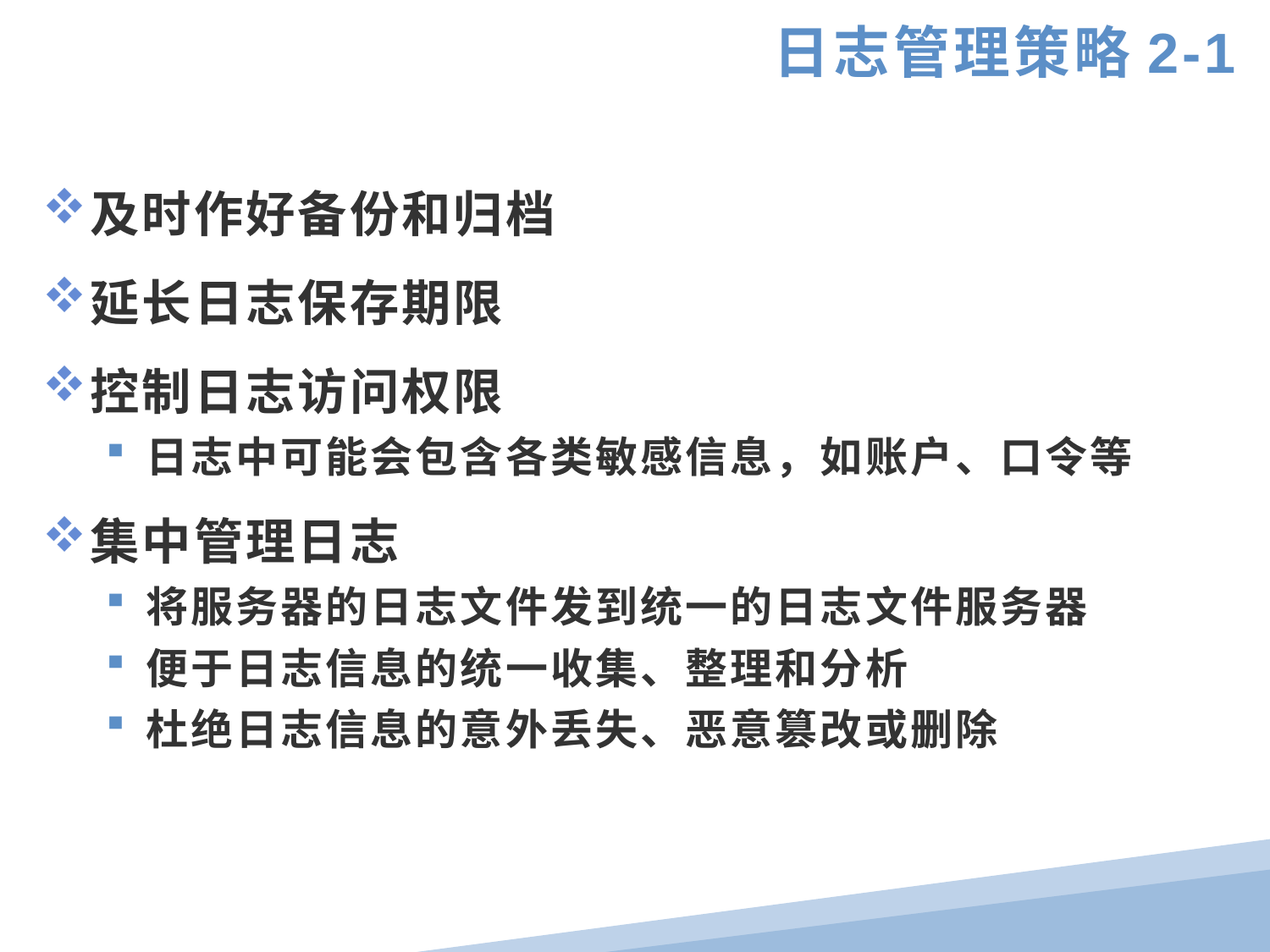

日志管理策略2-1
及时作好备份和归档
延长日志保存期限
控制日志访问权限
日志中可能会包含各类敏感信息，如账户、口令等
集中管理日志
将服务器的日志文件发到统一的日志文件服务器
便于日志信息的统一收集、整理和分析
杜绝日志信息的意外丢失、恶意篡改或删除